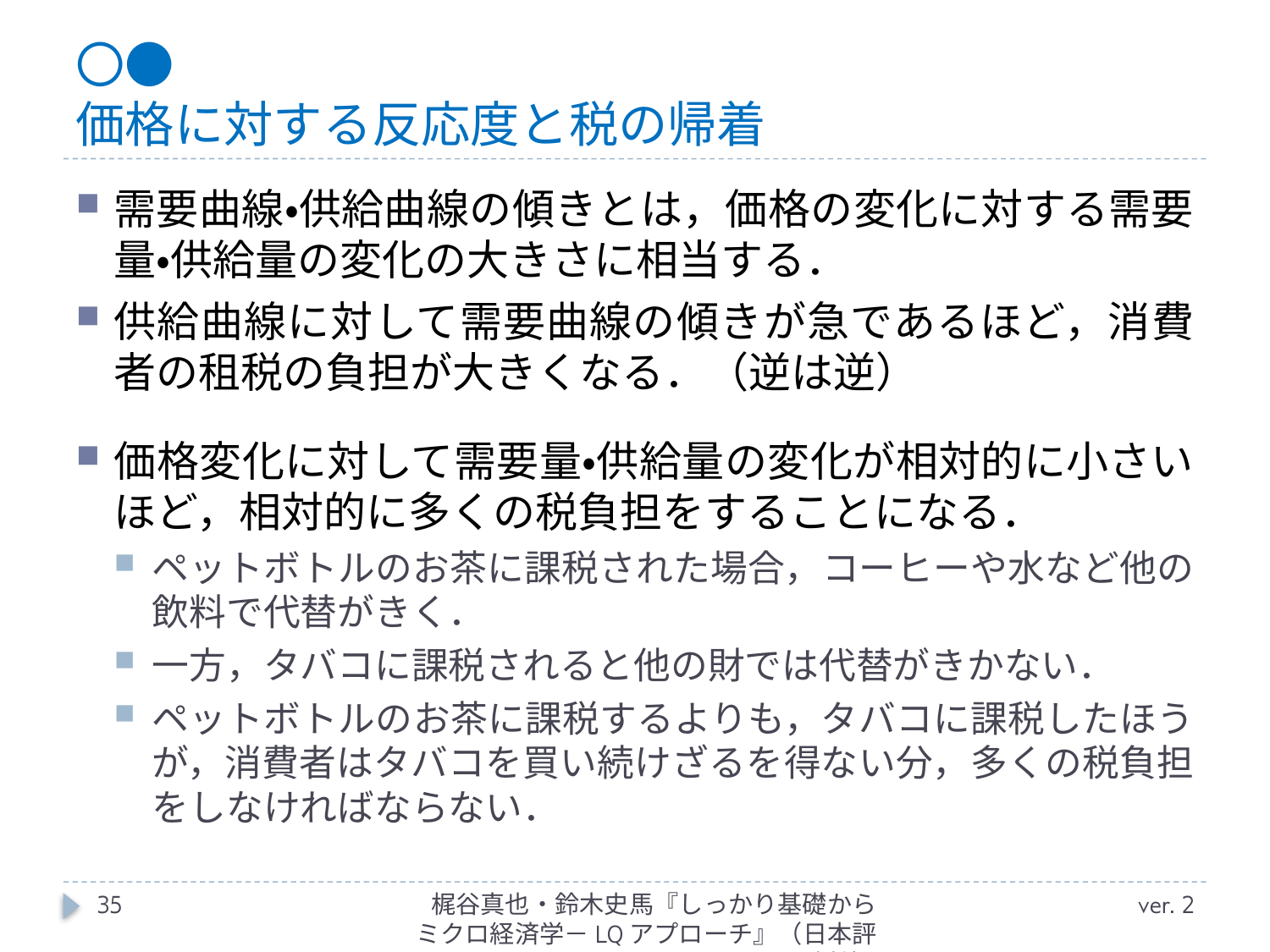

# 〇● 価格に対する反応度と税の帰着
需要曲線・供給曲線の傾きとは，価格の変化に対する需要量・供給量の変化の大きさに相当する．
供給曲線に対して需要曲線の傾きが急であるほど，消費者の租税の負担が大きくなる．（逆は逆）

価格変化に対して需要量・供給量の変化が相対的に小さいほど，相対的に多くの税負担をすることになる．
ペットボトルのお茶に課税された場合，コーヒーや水など他の飲料で代替がきく．
一方，タバコに課税されると他の財では代替がきかない．
ペットボトルのお茶に課税するよりも，タバコに課税したほうが，消費者はタバコを買い続けざるを得ない分，多くの税負担をしなければならない．

35
梶谷真也・鈴木史馬『しっかり基礎からミクロ経済学－LQアプローチ』（日本評論社）
ver. 2